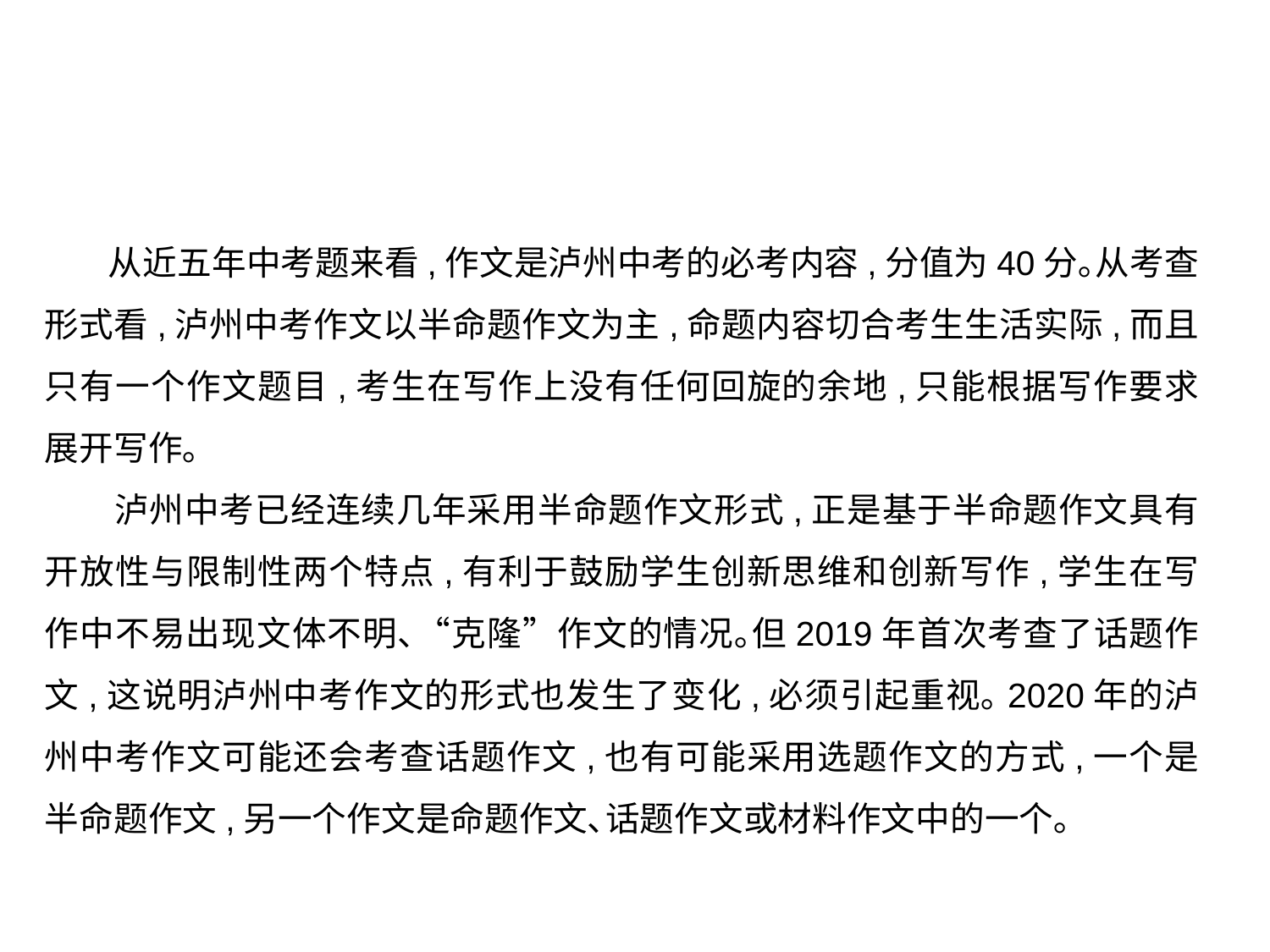

从近五年中考题来看,作文是泸州中考的必考内容,分值为40分｡从考查形式看,泸州中考作文以半命题作文为主,命题内容切合考生生活实际,而且只有一个作文题目,考生在写作上没有任何回旋的余地,只能根据写作要求展开写作｡
       泸州中考已经连续几年采用半命题作文形式,正是基于半命题作文具有开放性与限制性两个特点,有利于鼓励学生创新思维和创新写作,学生在写作中不易出现文体不明､“克隆”作文的情况｡但2019年首次考查了话题作文,这说明泸州中考作文的形式也发生了变化,必须引起重视｡2020年的泸州中考作文可能还会考查话题作文,也有可能采用选题作文的方式,一个是半命题作文,另一个作文是命题作文､话题作文或材料作文中的一个｡